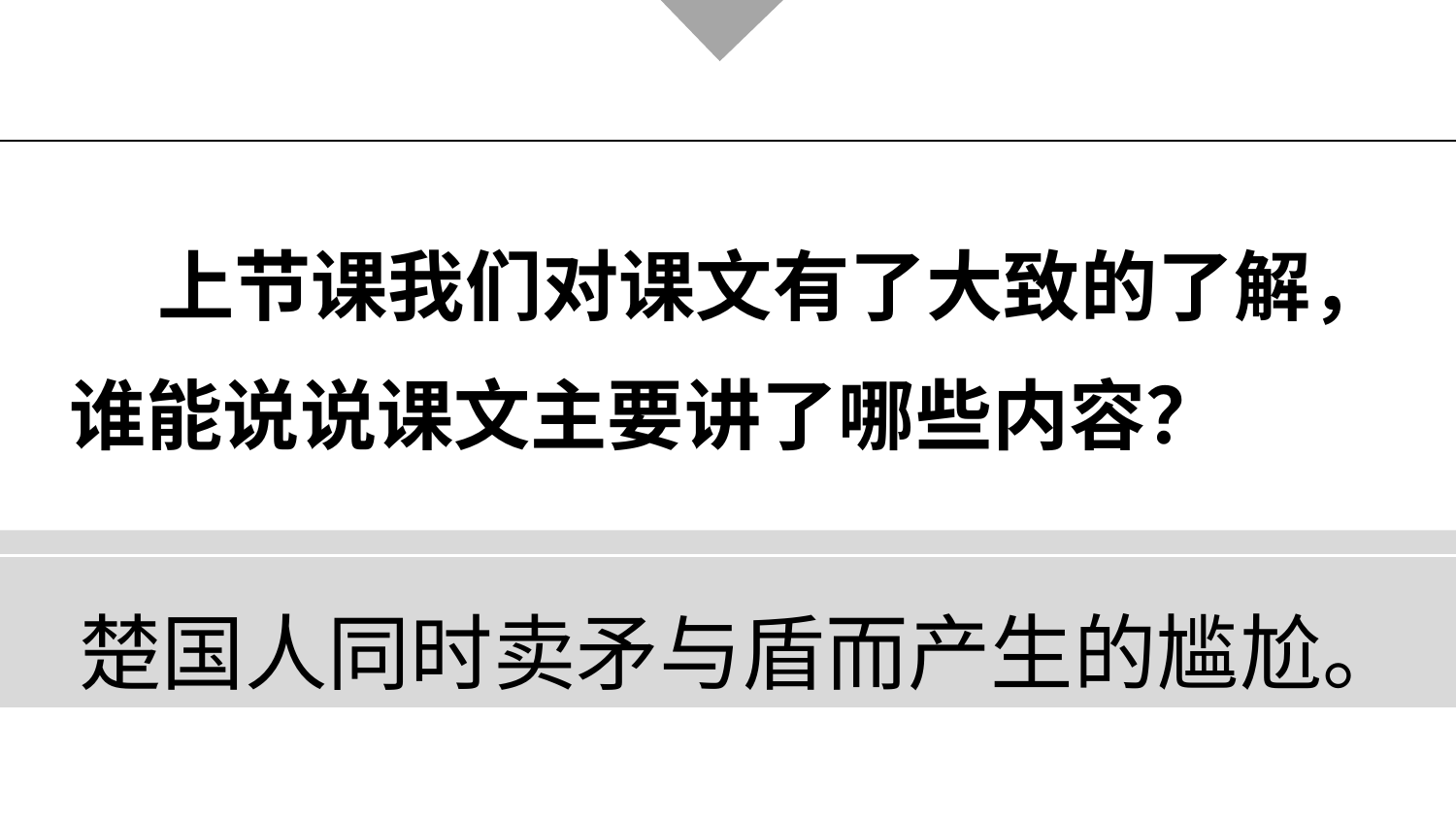

上节课我们对课文有了大致的了解，谁能说说课文主要讲了哪些内容？

楚国人同时卖矛与盾而产生的尴尬。